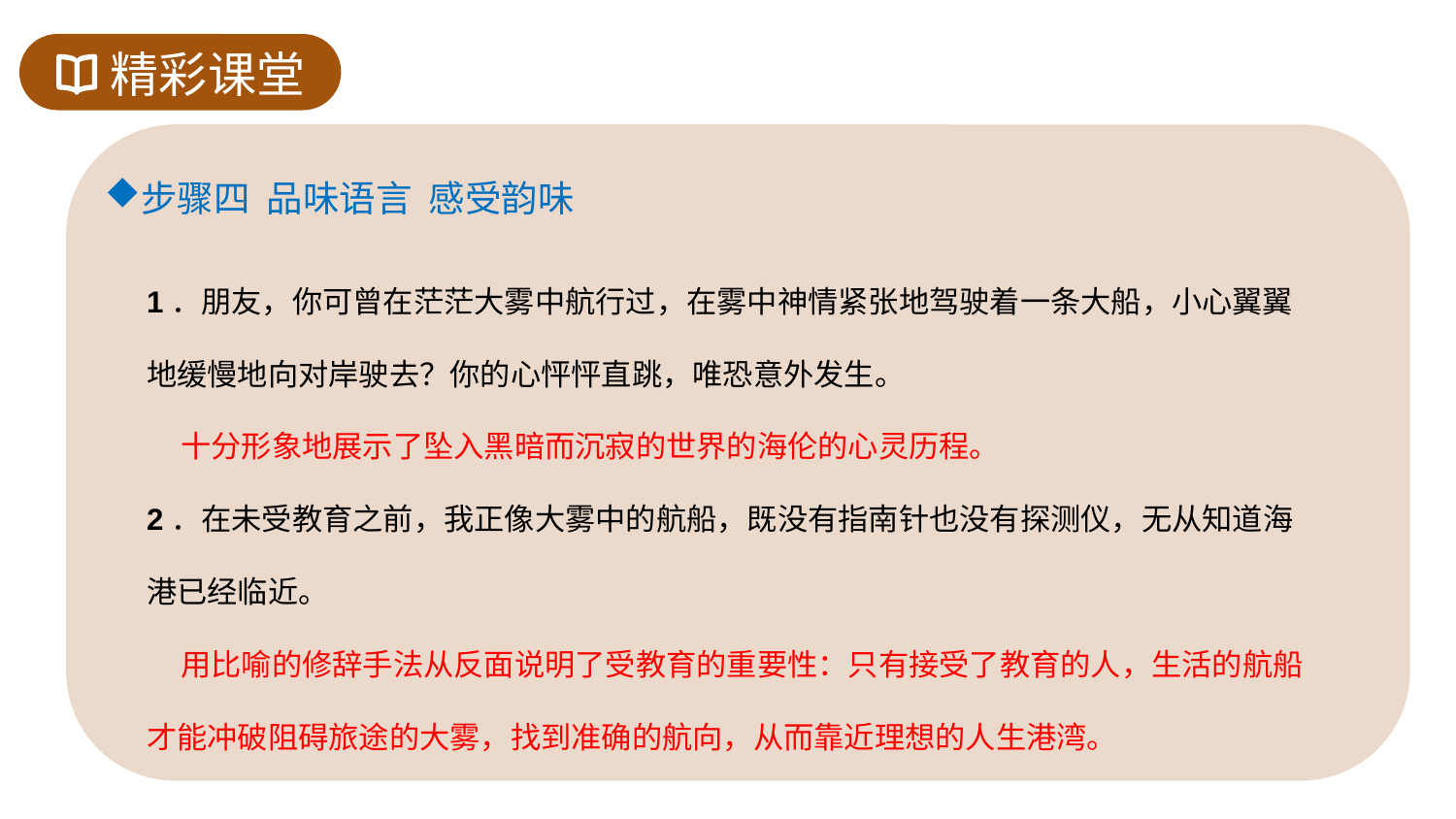

精彩课堂

步骤四  品味语言  感受韵味
1．朋友，你可曾在茫茫大雾中航行过，在雾中神情紧张地驾驶着一条大船，小心翼翼地缓慢地向对岸驶去？你的心怦怦直跳，唯恐意外发生。
    十分形象地展示了坠入黑暗而沉寂的世界的海伦的心灵历程。
2．在未受教育之前，我正像大雾中的航船，既没有指南针也没有探测仪，无从知道海港已经临近。
    用比喻的修辞手法从反面说明了受教育的重要性：只有接受了教育的人，生活的航船才能冲破阻碍旅途的大雾，找到准确的航向，从而靠近理想的人生港湾。